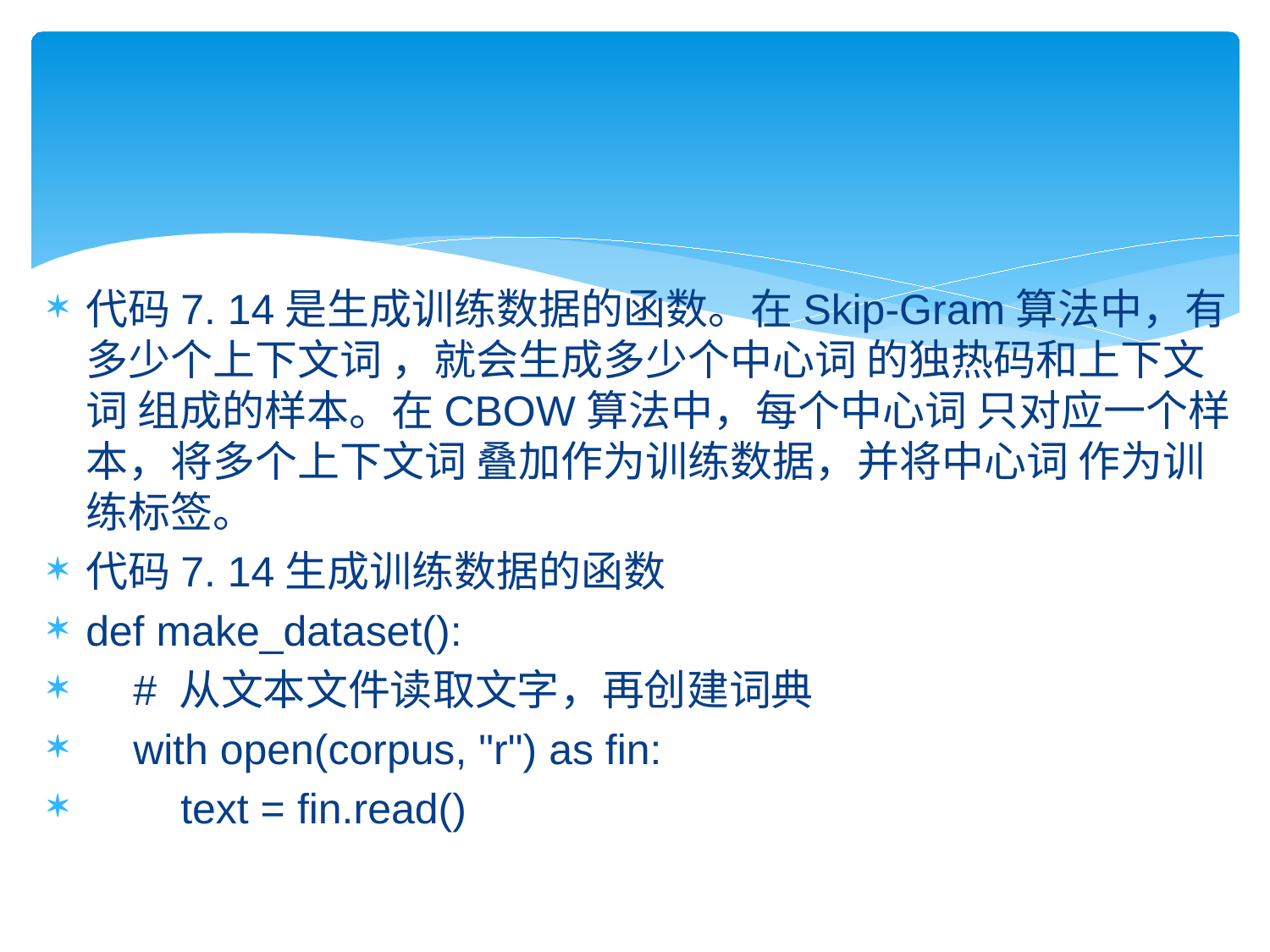

代码7. 14是生成训练数据的函数。在Skip-Gram算法中，有多少个上下文词 ，就会生成多少个中心词 的独热码和上下文词 组成的样本。在CBOW算法中，每个中心词 只对应一个样本，将多个上下文词 叠加作为训练数据，并将中心词 作为训练标签。
代码7. 14生成训练数据的函数
def make_dataset():
    # 从文本文件读取文字，再创建词典
    with open(corpus, "r") as fin:
        text = fin.read()